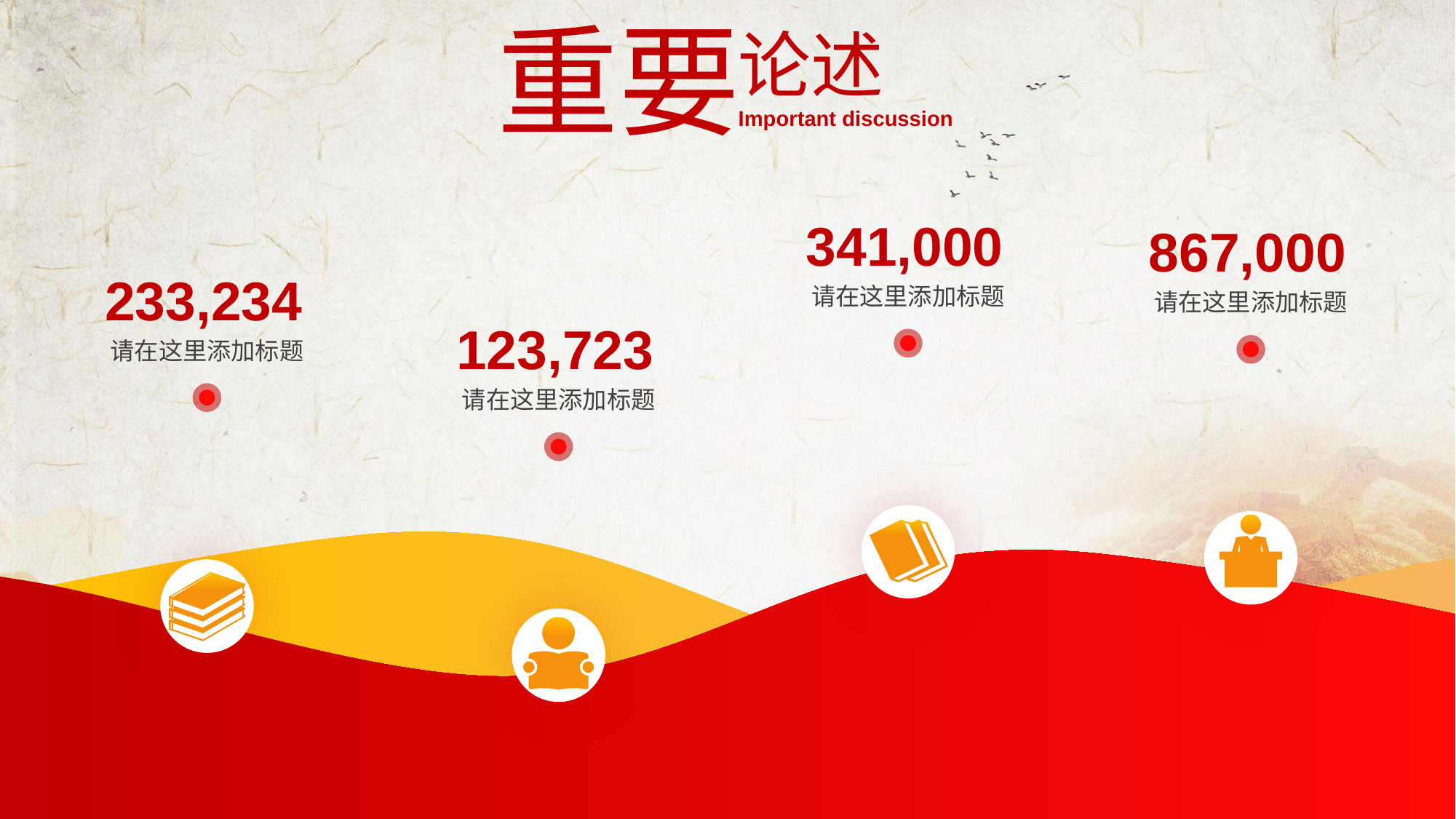

重要
论述
Important discussion
341,000
867,000
233,234
请在这里添加标题
请在这里添加标题
123,723

请在这里添加标题

请在这里添加标题